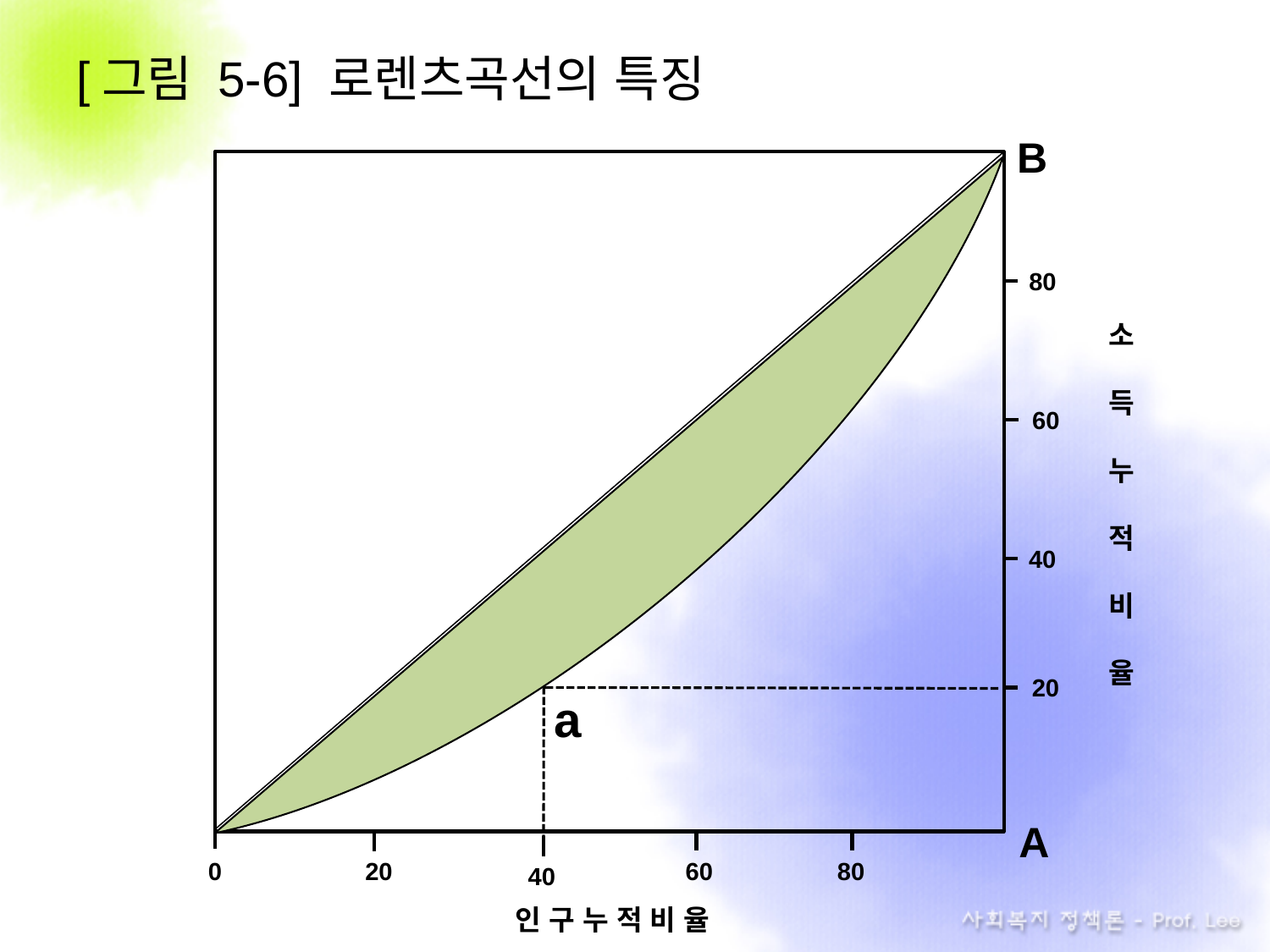

B
80
60
40
20
a
A
0
20
60
80
40
소

득

누

적

비

율
인 구 누 적 비 율
[그림 5-6] 로렌츠곡선의 특징